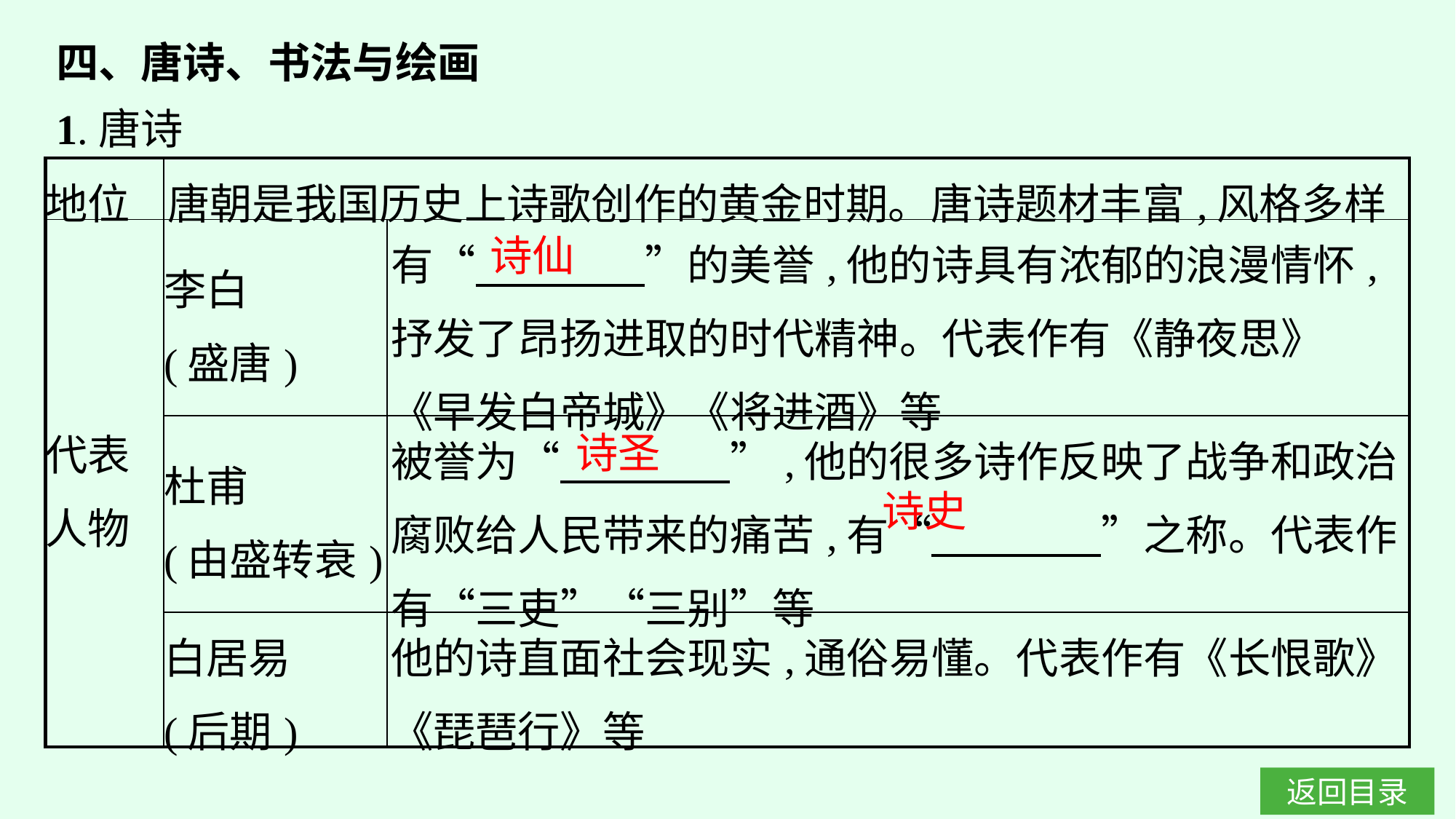

四、唐诗、书法与绘画
1.唐诗
| 地位 | 唐朝是我国历史上诗歌创作的黄金时期。唐诗题材丰富,风格多样 |  |
| --- | --- | --- |
| 代表 人物 | 李白 (盛唐) | 有“　　　　”的美誉,他的诗具有浓郁的浪漫情怀,抒发了昂扬进取的时代精神。代表作有《静夜思》《早发白帝城》《将进酒》等 |
|  | 杜甫 (由盛转衰) | 被誉为“　　　　”,他的很多诗作反映了战争和政治腐败给人民带来的痛苦,有“　　　　”之称。代表作有“三吏”“三别”等 |
|  | 白居易 (后期) | 他的诗直面社会现实,通俗易懂。代表作有《长恨歌》《琵琶行》等 |
诗仙
诗圣
诗史